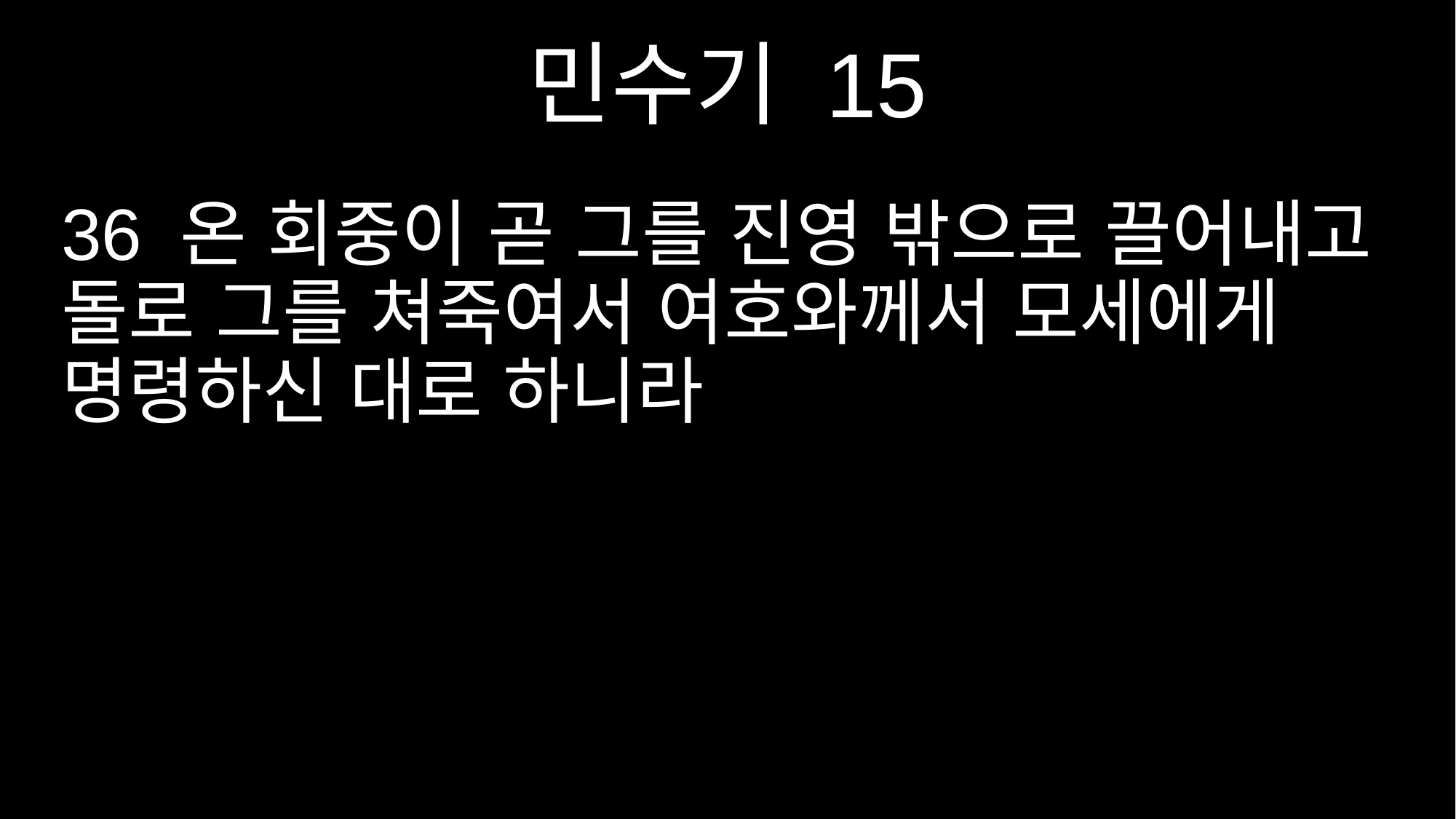

민수기 15
36 온 회중이 곧 그를 진영 밖으로 끌어내고 돌로 그를 쳐죽여서 여호와께서 모세에게 명령하신 대로 하니라